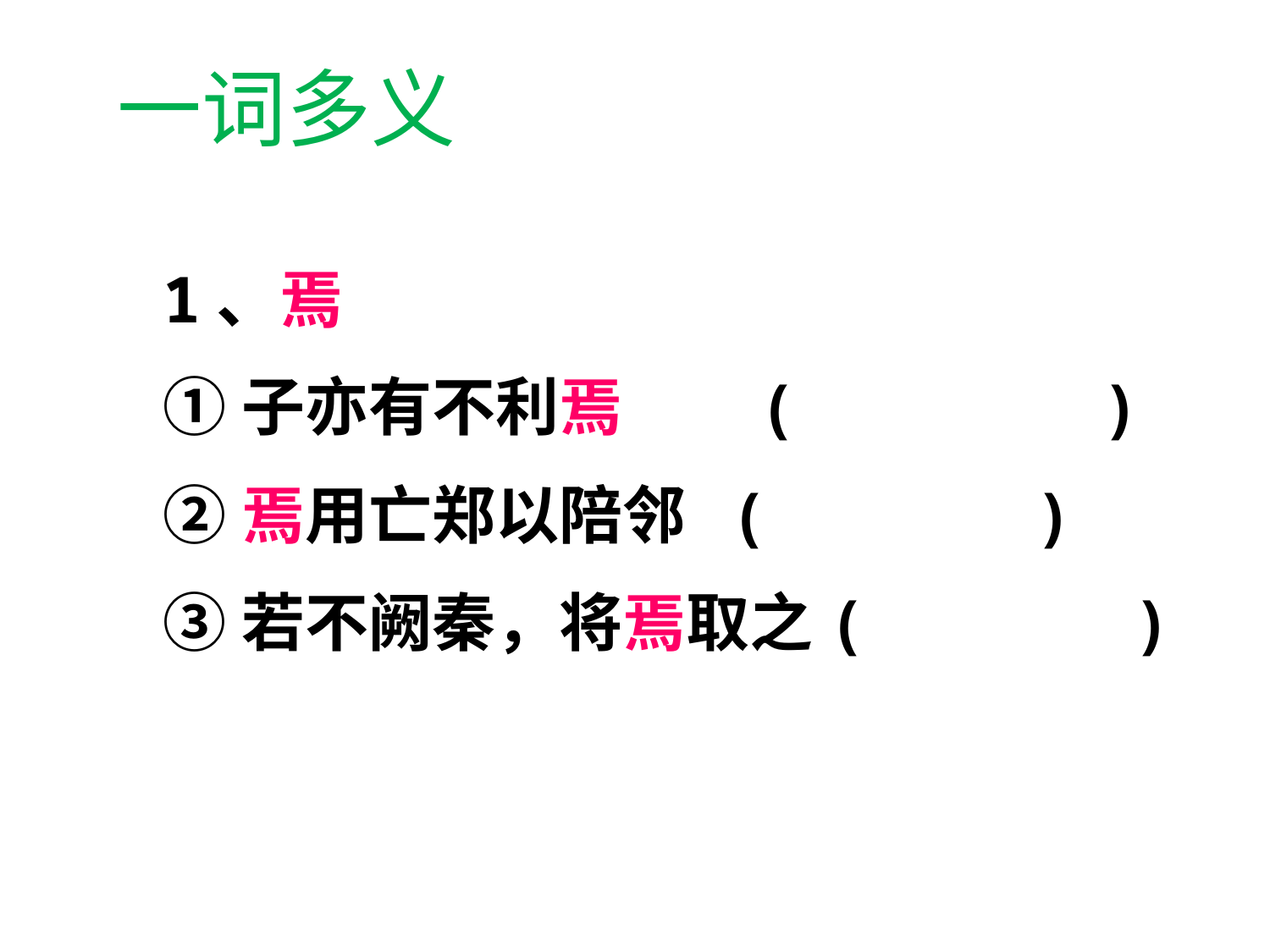

一词多义
1、焉
①子亦有不利焉　    (        )
②焉用亡郑以陪邻  (       )
③若不阙秦，将焉取之(       )